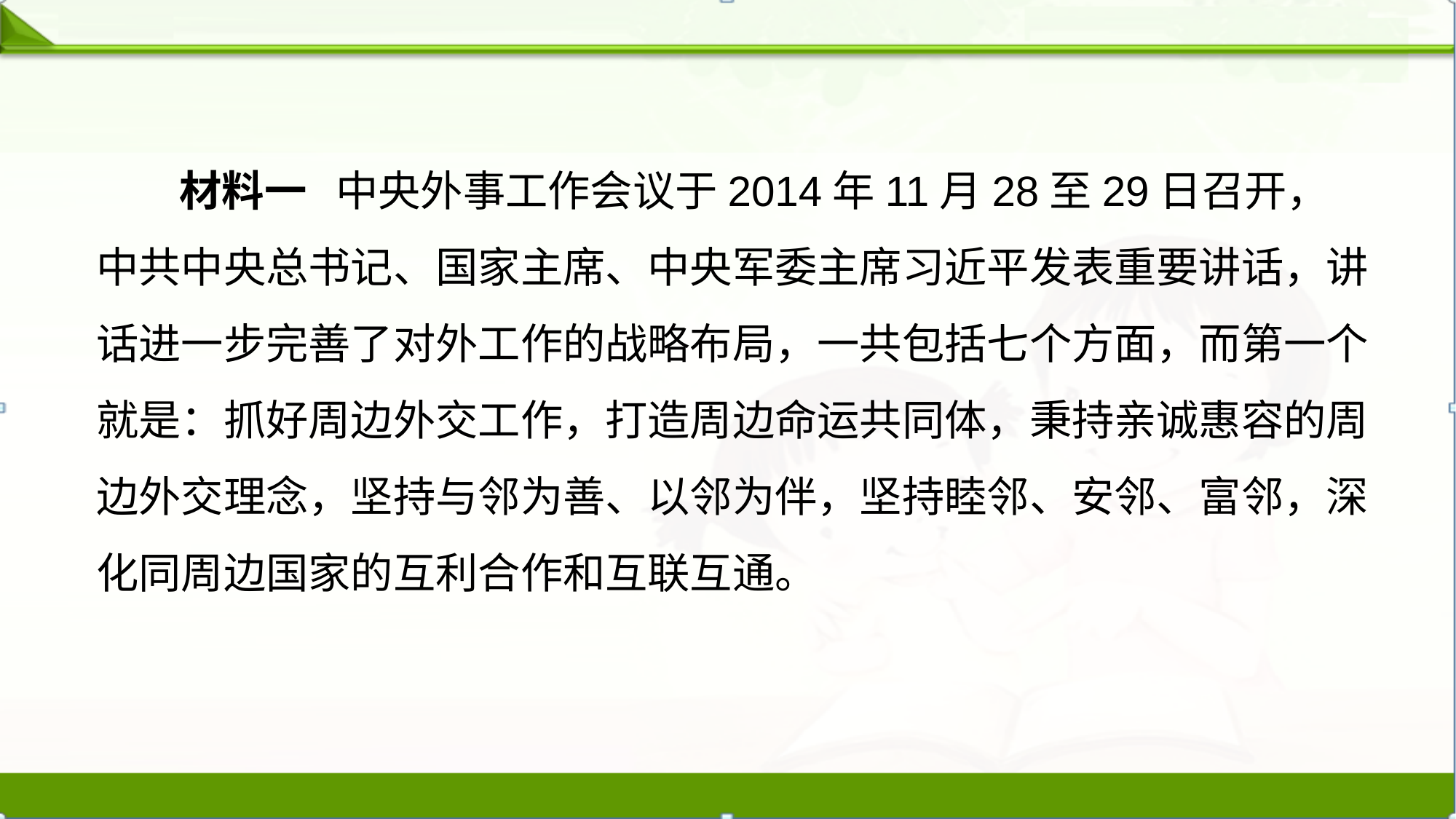

材料一   中央外事工作会议于2014年11月28至29日召开，中共中央总书记、国家主席、中央军委主席习近平发表重要讲话，讲话进一步完善了对外工作的战略布局，一共包括七个方面，而第一个就是：抓好周边外交工作，打造周边命运共同体，秉持亲诚惠容的周边外交理念，坚持与邻为善、以邻为伴，坚持睦邻、安邻、富邻，深化同周边国家的互利合作和互联互通。